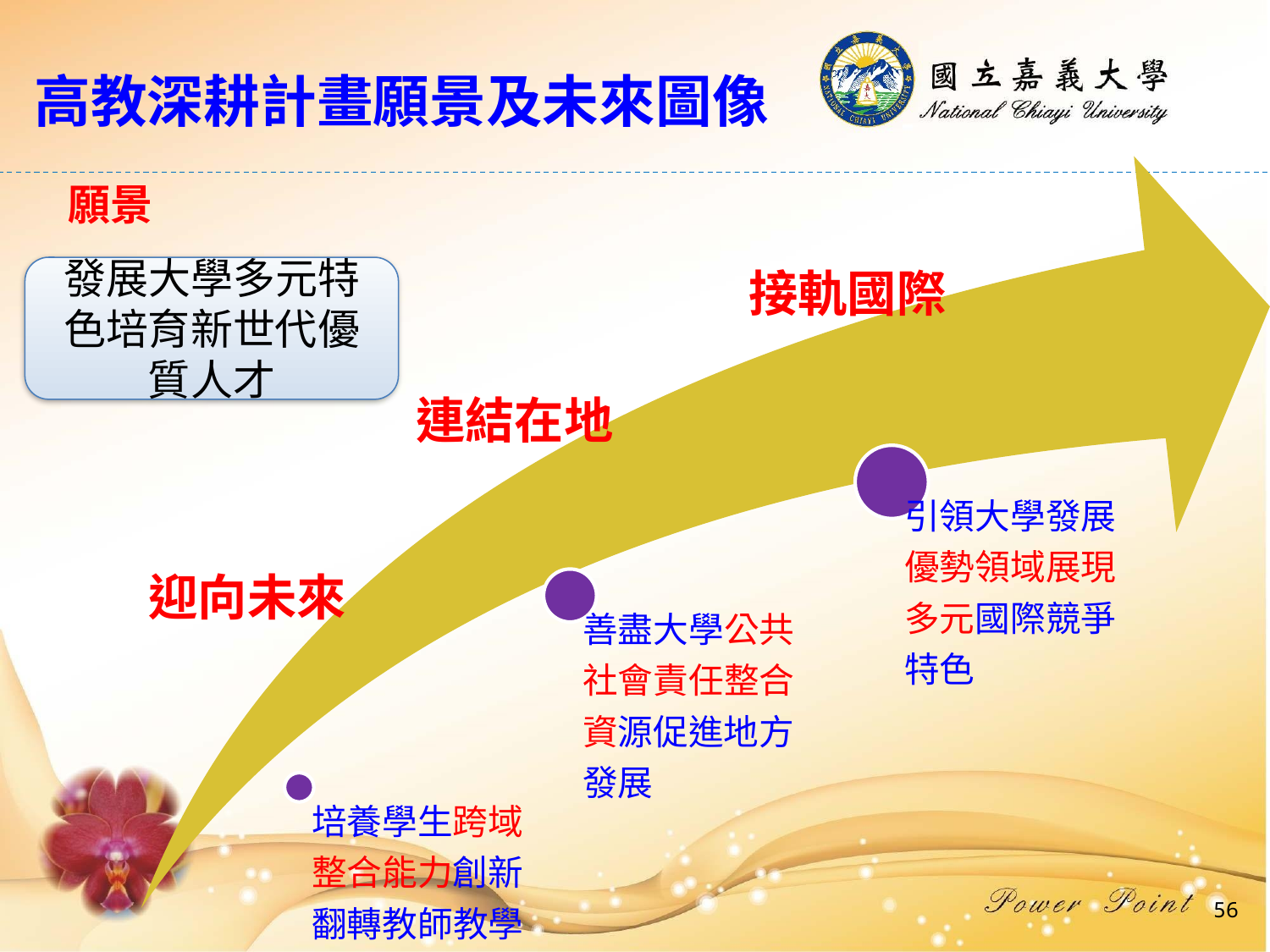

高教深耕計畫願景及未來圖像
善盡大學公共社會責任整合資源促進地方發展
引領大學發展優勢領域展現多元國際競爭特色
願景
發展大學多元特色培育新世代優質人才
接軌國際
連結在地
迎向未來
56